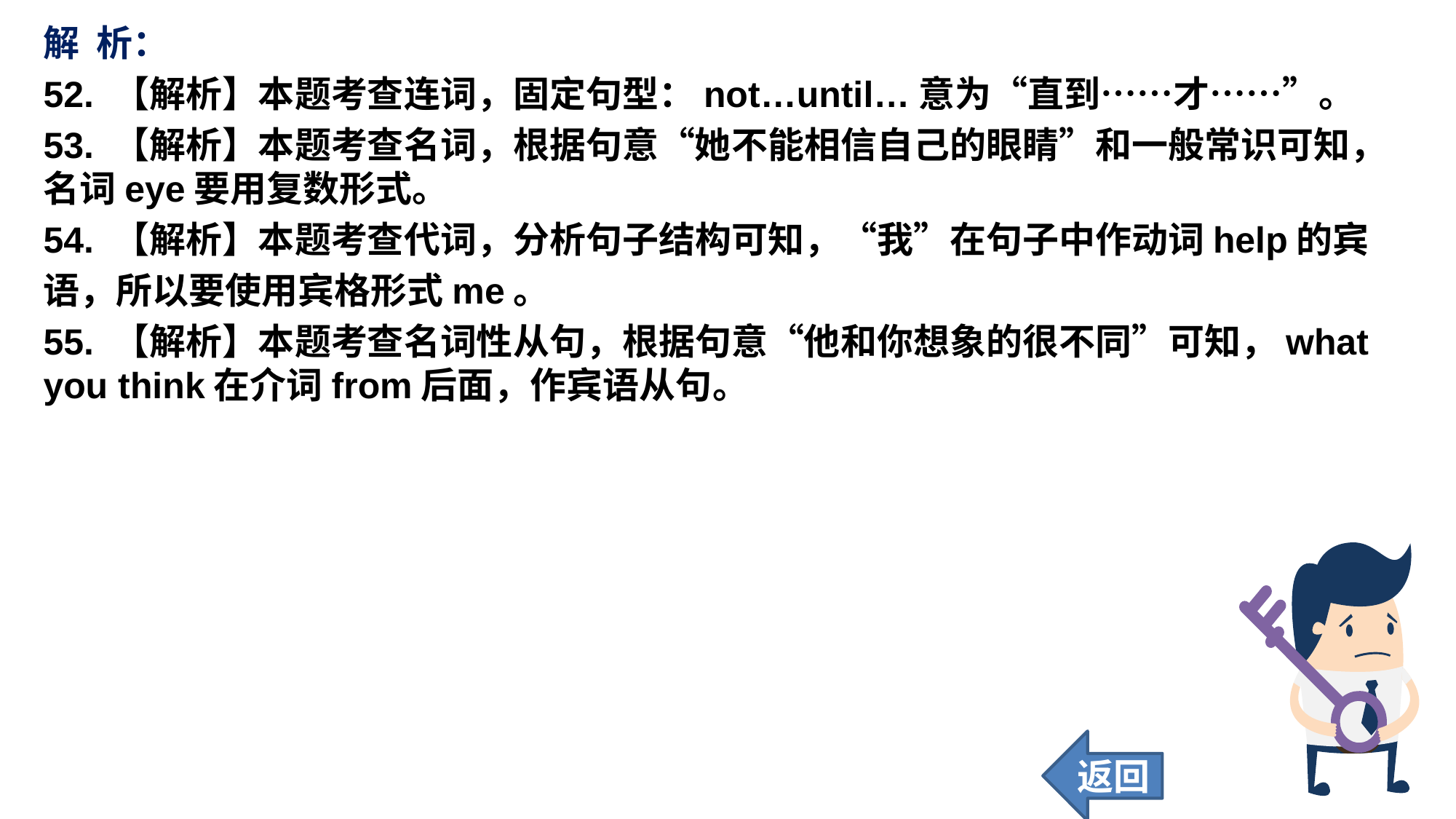

解  析：
52. 【解析】本题考查连词，固定句型：not…until…意为“直到……才……”。
53. 【解析】本题考查名词，根据句意“她不能相信自己的眼睛”和一般常识可知，名词eye要用复数形式。
54. 【解析】本题考查代词，分析句子结构可知，“我”在句子中作动词help的宾
语，所以要使用宾格形式me。
55. 【解析】本题考查名词性从句，根据句意“他和你想象的很不同”可知，what you think在介词from后面，作宾语从句。

返回
52